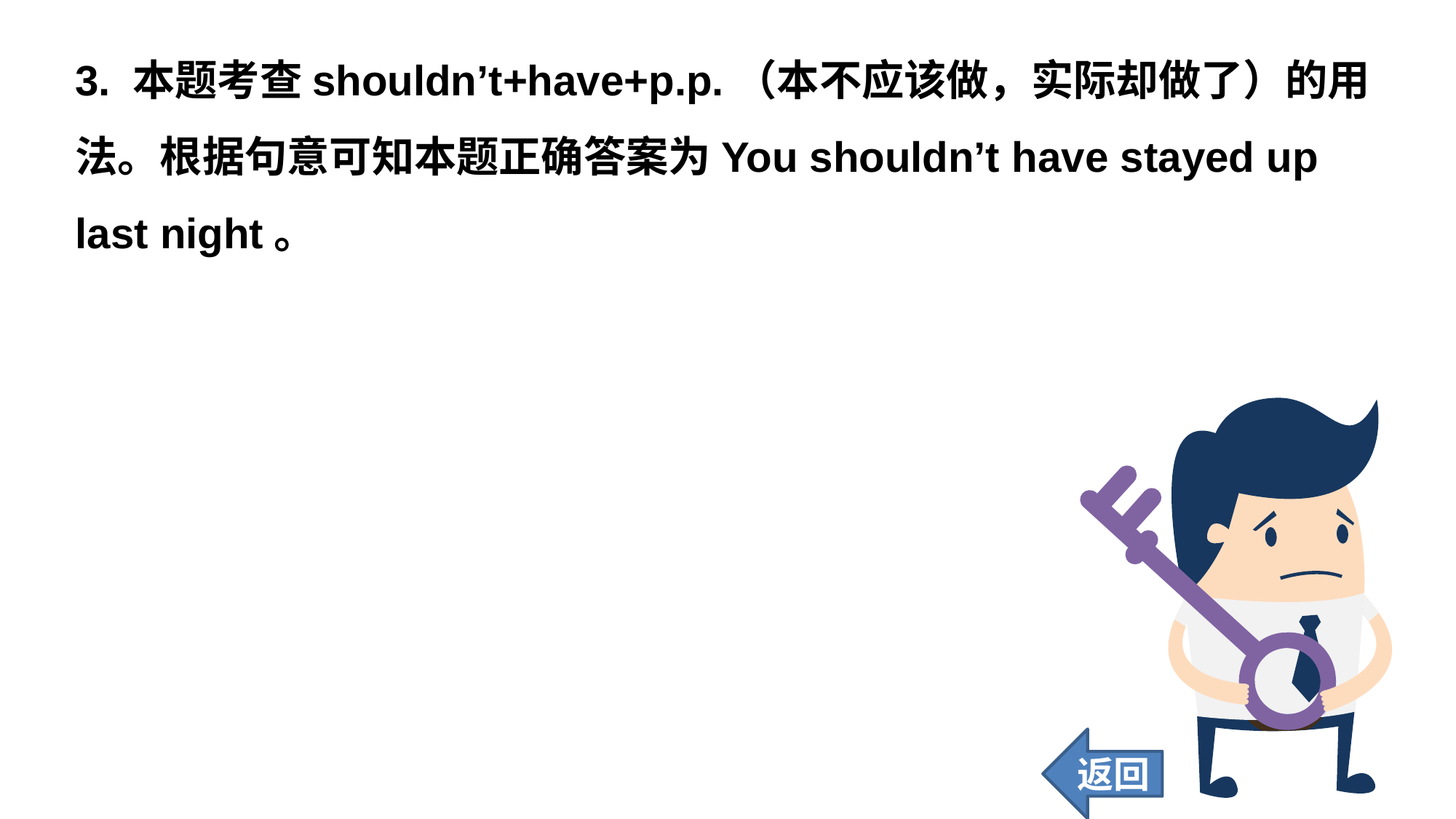

3. 本题考查shouldn’t+have+p.p.（本不应该做，实际却做了）的用法。根据句意可知本题正确答案为You shouldn’t have stayed up last night。

返回
56